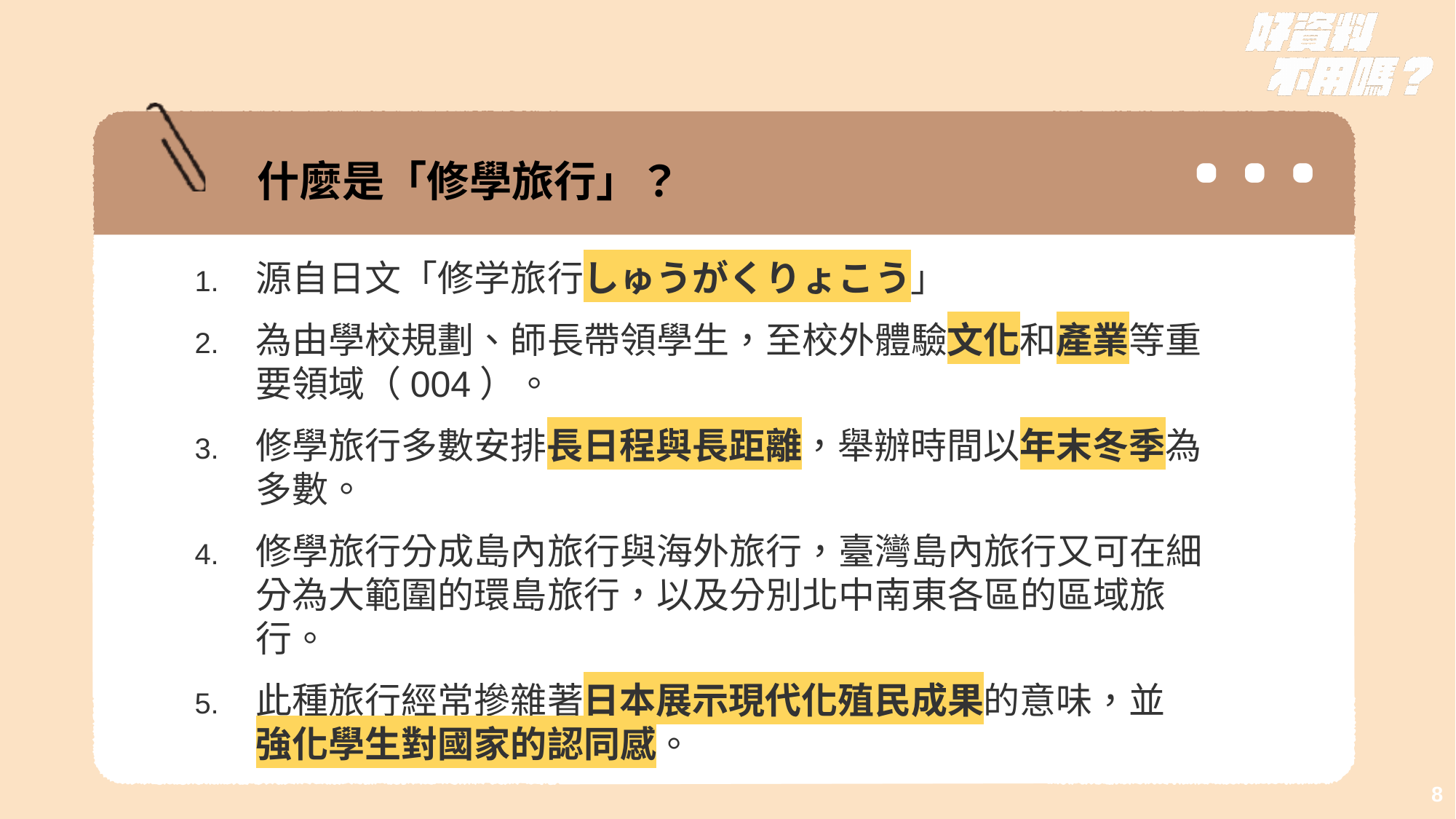

什麼是「修學旅行」？
源自日文「修学旅行しゅうがくりょこう」
為由學校規劃、師長帶領學生，至校外體驗文化和產業等重要領域（004）。
修學旅行多數安排長日程與長距離，舉辦時間以年末冬季為多數。
修學旅行分成島內旅行與海外旅行，臺灣島內旅行又可在細分為大範圍的環島旅行，以及分別北中南東各區的區域旅行。
此種旅行經常摻雜著日本展示現代化殖民成果的意味，並
強化學生對國家的認同感。